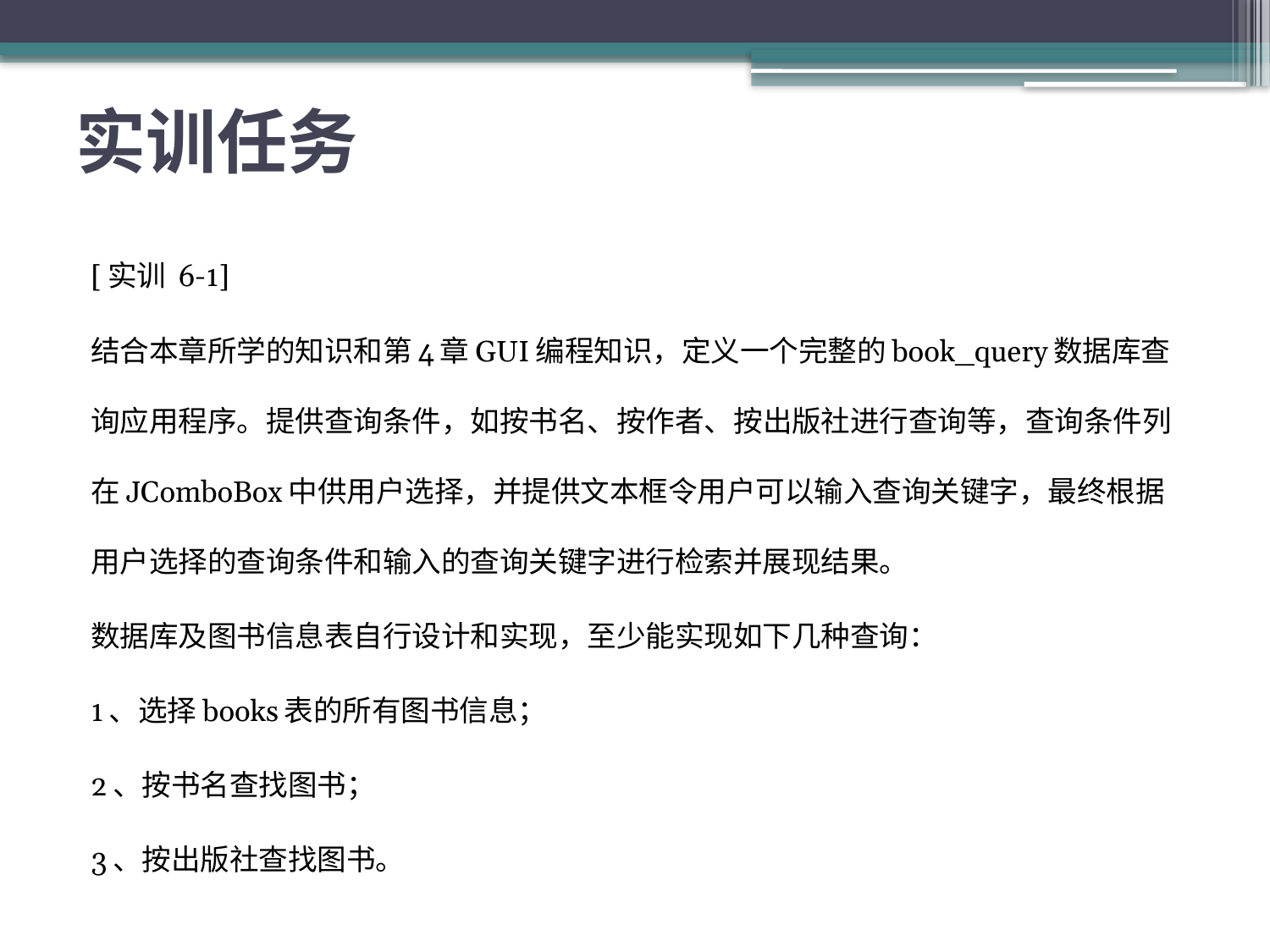

# 实训任务
[实训 6-1]
结合本章所学的知识和第4章GUI编程知识，定义一个完整的book_query数据库查询应用程序。提供查询条件，如按书名、按作者、按出版社进行查询等，查询条件列在JComboBox中供用户选择，并提供文本框令用户可以输入查询关键字，最终根据用户选择的查询条件和输入的查询关键字进行检索并展现结果。
数据库及图书信息表自行设计和实现，至少能实现如下几种查询：
	1、选择books表的所有图书信息；
	2、按书名查找图书；
	3、按出版社查找图书。